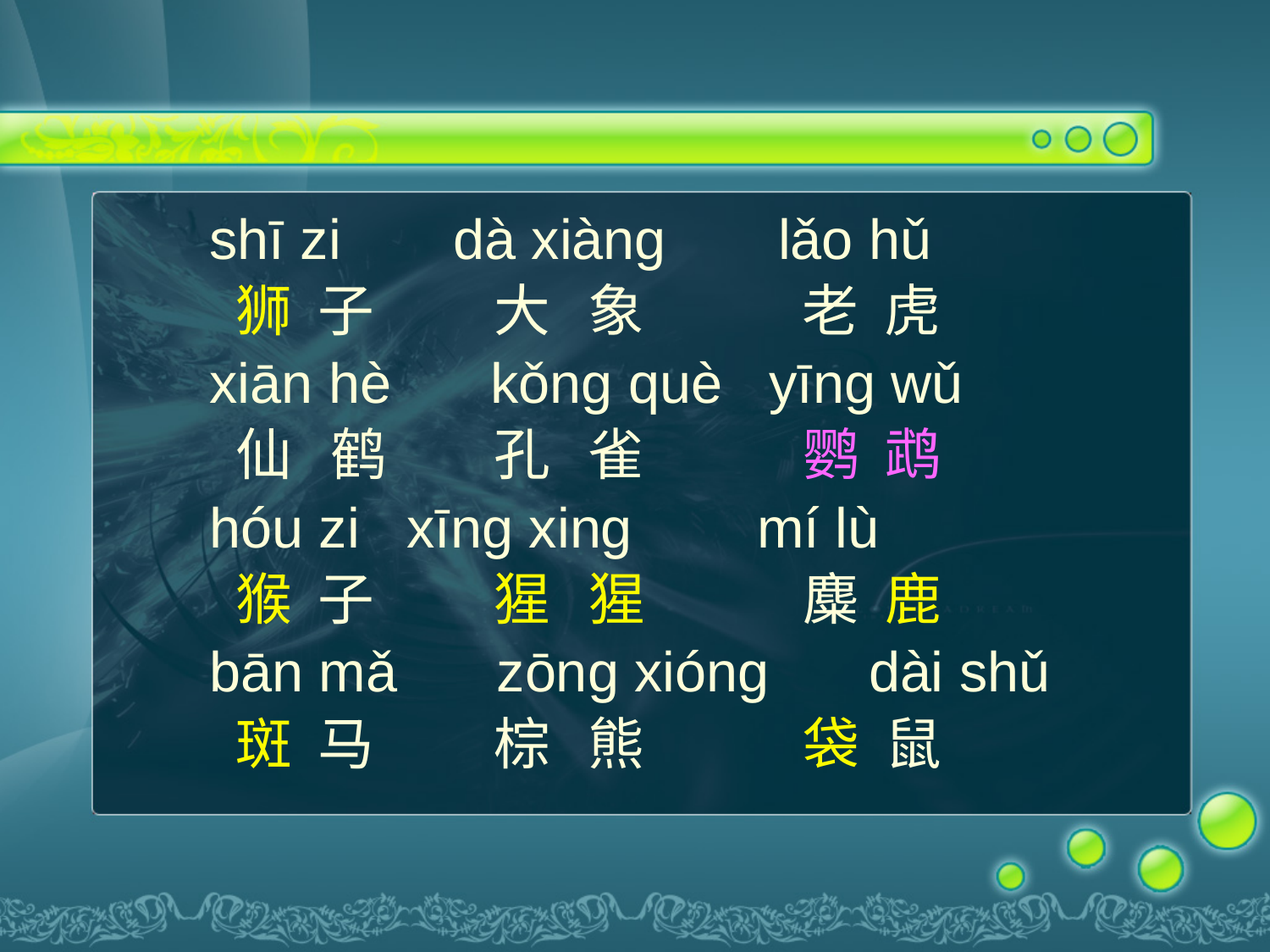

shī zi 　 dà xiànɡ 　 lǎo hǔ
 狮  子 　    大   象    　    老  虎
xiān hè 　kǒnɡ què   yīnɡ wǔ
 仙   鹤 　   孔   雀  　      鹦  鹉
hóu zi   xīnɡ xinɡ 　  mí lù
 猴  子 　    猩   猩   　     麋  鹿
bān mǎ 　zōnɡ xiónɡ 　dài shǔ
 斑  马 　    棕   熊    　    袋  鼠